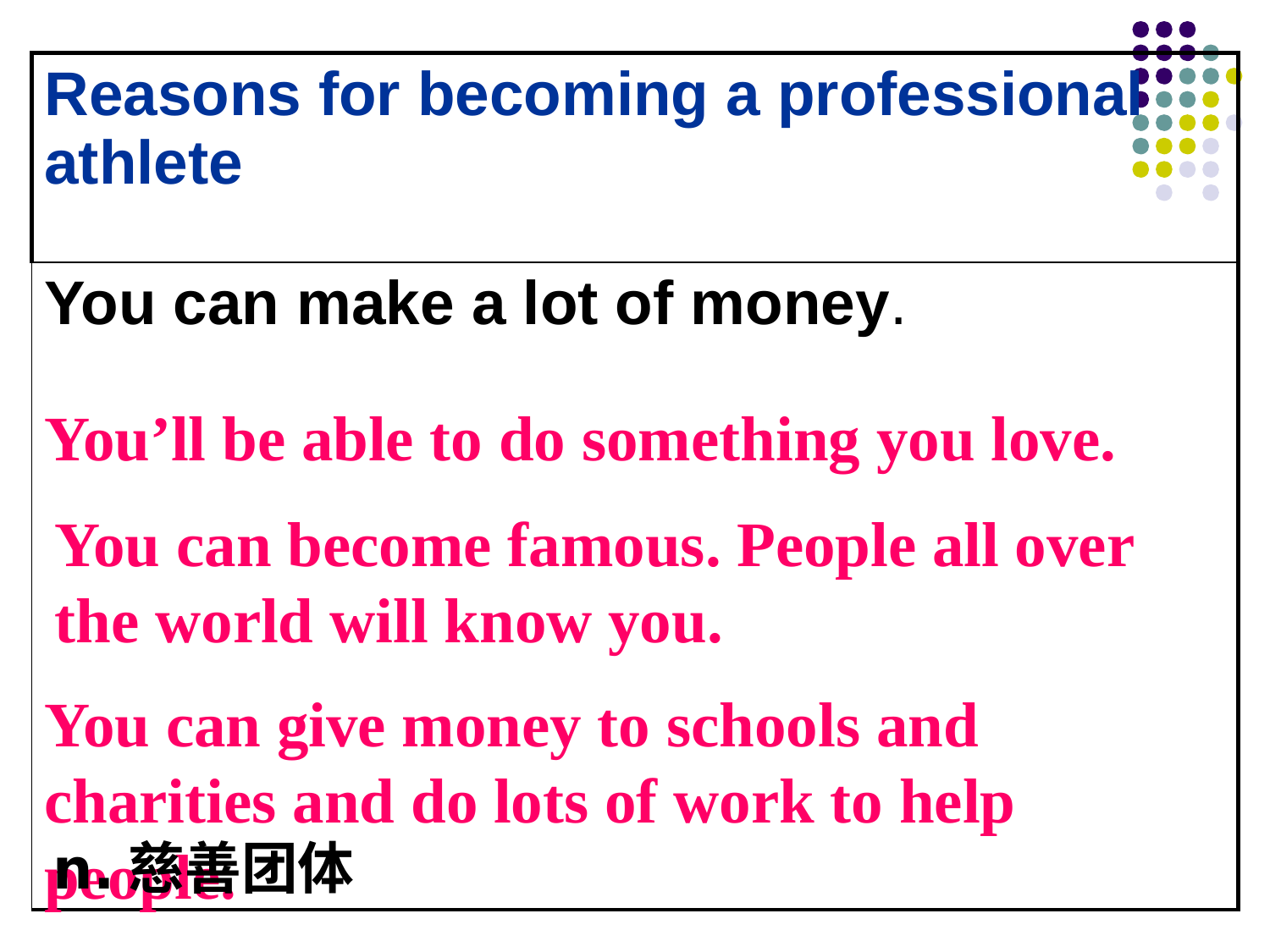

| Reasons for becoming a professional athlete |
| --- |
| You can make a lot of money. |

You’ll be able to do something you love.
You can become famous. People all over the world will know you.
You can give money to schools and charities and do lots of work to help people.

 n.慈善团体